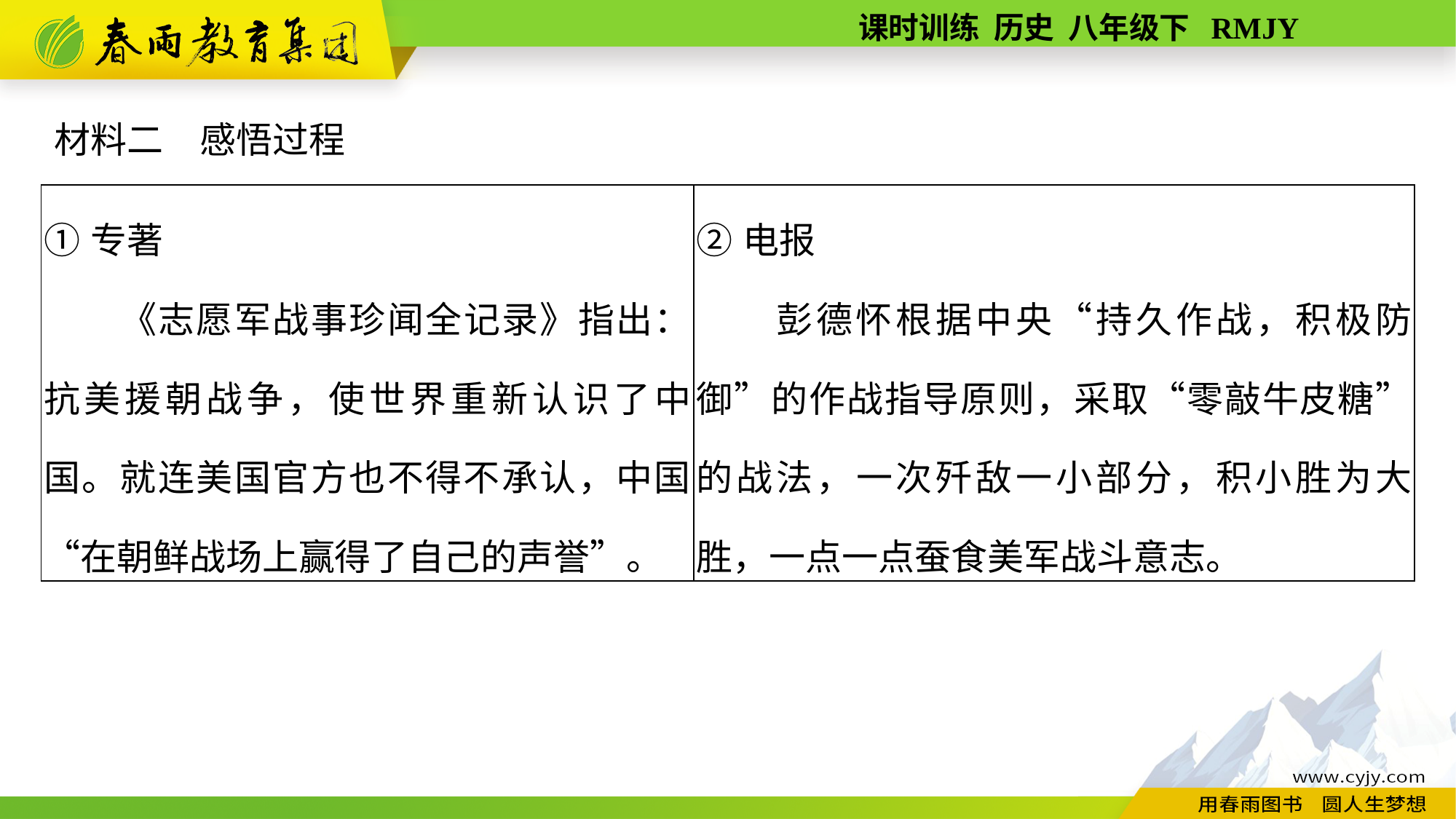

材料二　感悟过程
| ①专著 　　《志愿军战事珍闻全记录》指出：抗美援朝战争，使世界重新认识了中国。就连美国官方也不得不承认，中国“在朝鲜战场上赢得了自己的声誉”。 | ②电报 　　彭德怀根据中央“持久作战，积极防御”的作战指导原则，采取“零敲牛皮糖”的战法，一次歼敌一小部分，积小胜为大胜，一点一点蚕食美军战斗意志。 |
| --- | --- |